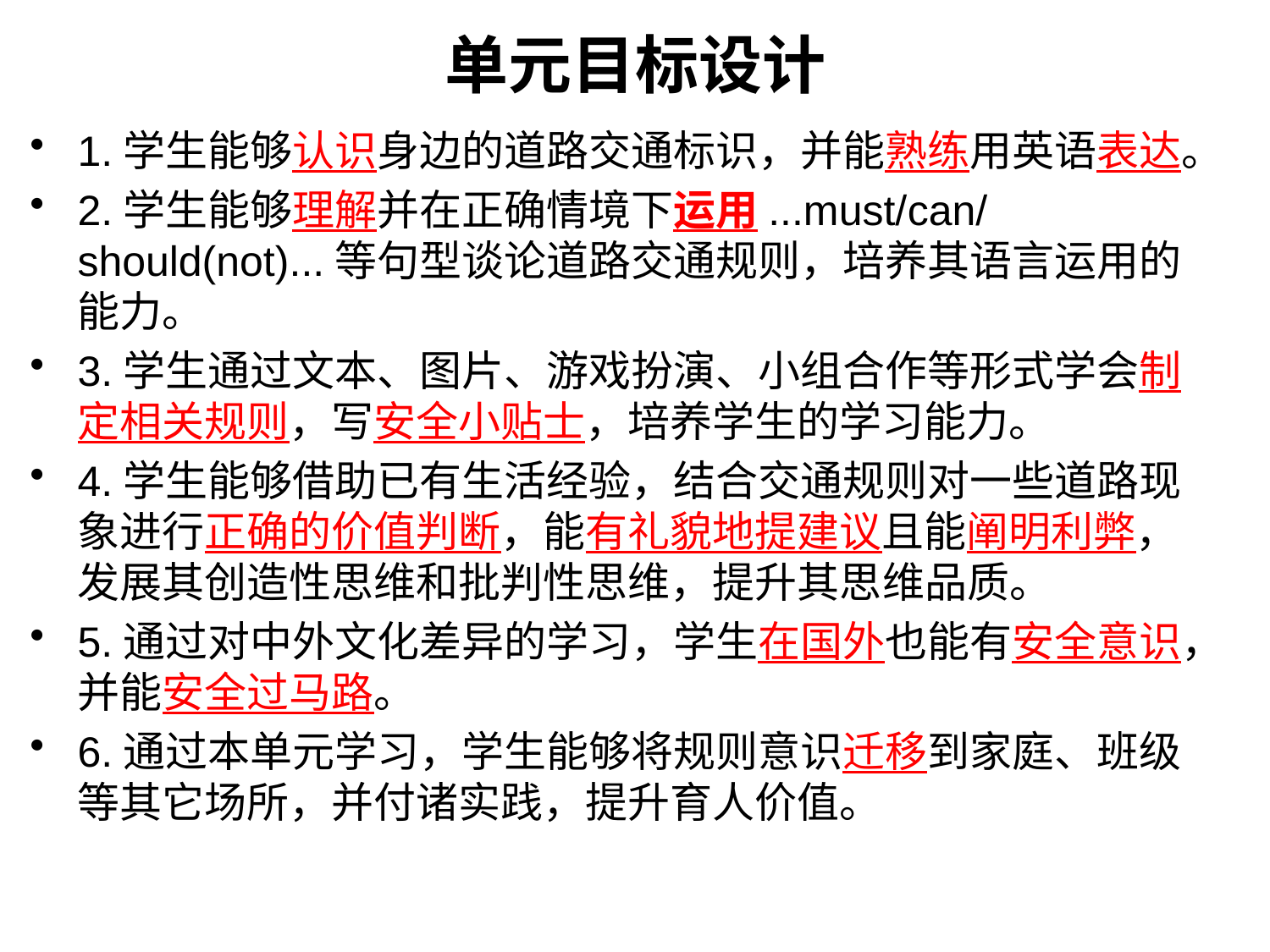

# 单元目标设计
1.学生能够认识身边的道路交通标识，并能熟练用英语表达。
2.学生能够理解并在正确情境下运用...must/can/should(not)...等句型谈论道路交通规则，培养其语言运用的能力。
3.学生通过文本、图片、游戏扮演、小组合作等形式学会制定相关规则，写安全小贴士，培养学生的学习能力。
4.学生能够借助已有生活经验，结合交通规则对一些道路现象进行正确的价值判断，能有礼貌地提建议且能阐明利弊，发展其创造性思维和批判性思维，提升其思维品质。
5.通过对中外文化差异的学习，学生在国外也能有安全意识，并能安全过马路。
6.通过本单元学习，学生能够将规则意识迁移到家庭、班级等其它场所，并付诸实践，提升育人价值。